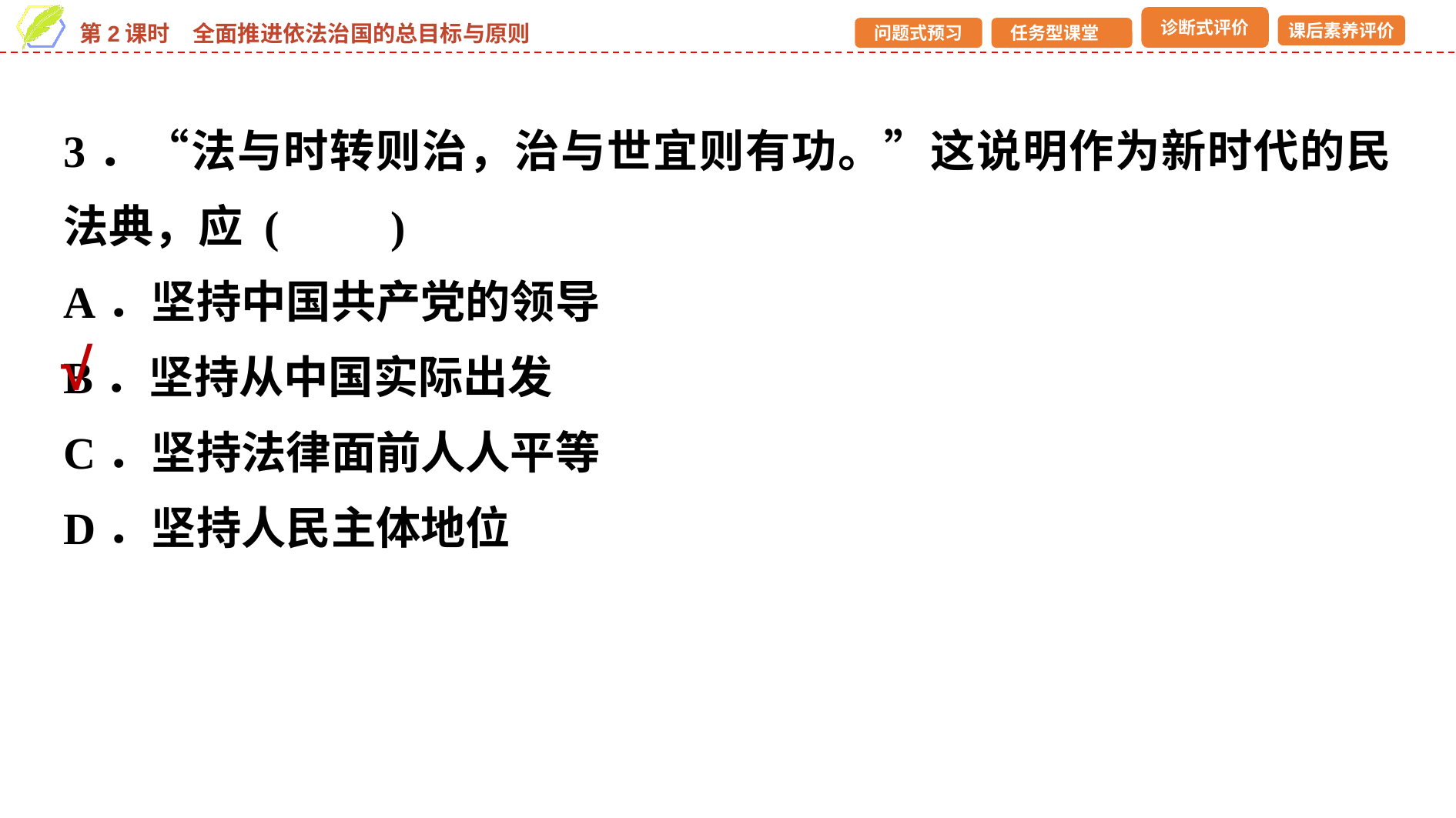

3．“法与时转则治，治与世宜则有功。”这说明作为新时代的民法典，应 (　　)
A．坚持中国共产党的领导
B．坚持从中国实际出发
C．坚持法律面前人人平等
D．坚持人民主体地位
√